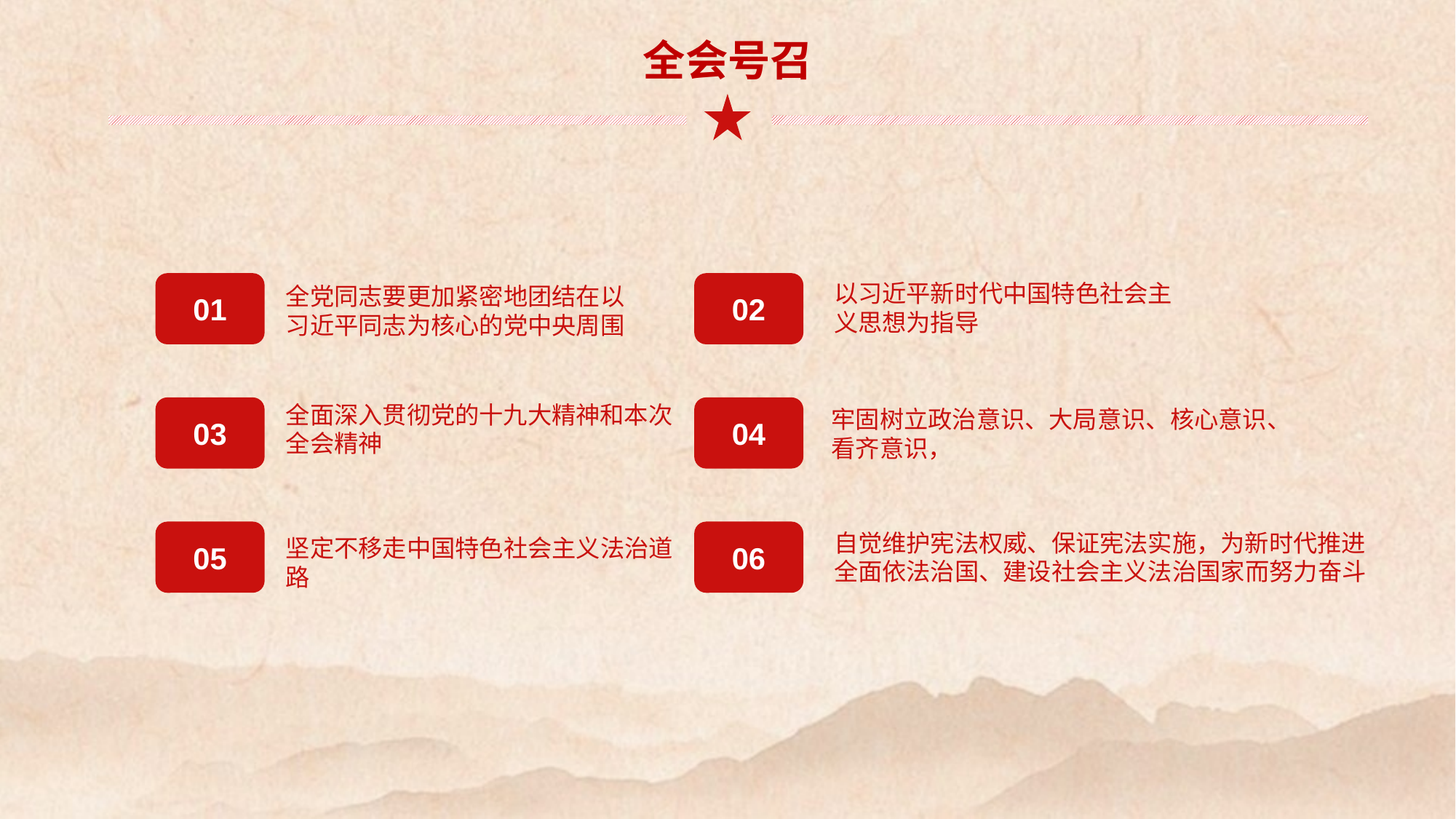

全会号召

01
02
以习近平新时代中国特色社会主义思想为指导
全党同志要更加紧密地团结在以习近平同志为核心的党中央周围
全面深入贯彻党的十九大精神和本次全会精神
03
04
牢固树立政治意识、大局意识、核心意识、看齐意识，
05
06
自觉维护宪法权威、保证宪法实施，为新时代推进全面依法治国、建设社会主义法治国家而努力奋斗
坚定不移走中国特色社会主义法治道路